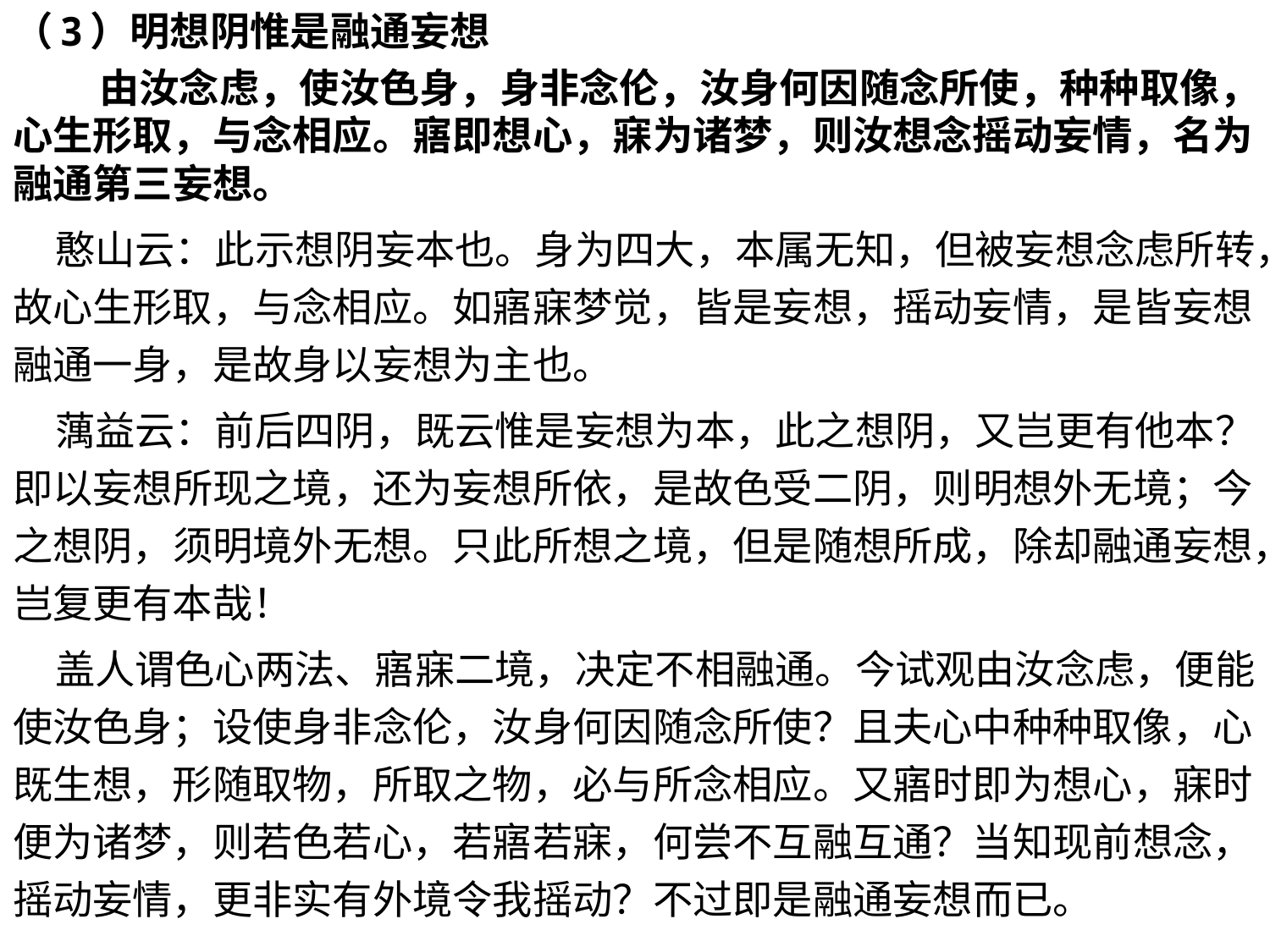

（3）明想阴惟是融通妄想
         由汝念虑，使汝色身，身非念伦，汝身何因随念所使，种种取像，心生形取，与念相应。寤即想心，寐为诸梦，则汝想念摇动妄情，名为融通第三妄想。
    憨山云：此示想阴妄本也。身为四大，本属无知，但被妄想念虑所转，故心生形取，与念相应。如寤寐梦觉，皆是妄想，摇动妄情，是皆妄想融通一身，是故身以妄想为主也。
    蕅益云：前后四阴，既云惟是妄想为本，此之想阴，又岂更有他本？即以妄想所现之境，还为妄想所依，是故色受二阴，则明想外无境；今之想阴，须明境外无想。只此所想之境，但是随想所成，除却融通妄想，岂复更有本哉！
    盖人谓色心两法、寤寐二境，决定不相融通。今试观由汝念虑，便能使汝色身；设使身非念伦，汝身何因随念所使？且夫心中种种取像，心既生想，形随取物，所取之物，必与所念相应。又寤时即为想心，寐时便为诸梦，则若色若心，若寤若寐，何尝不互融互通？当知现前想念，摇动妄情，更非实有外境令我摇动？不过即是融通妄想而已。